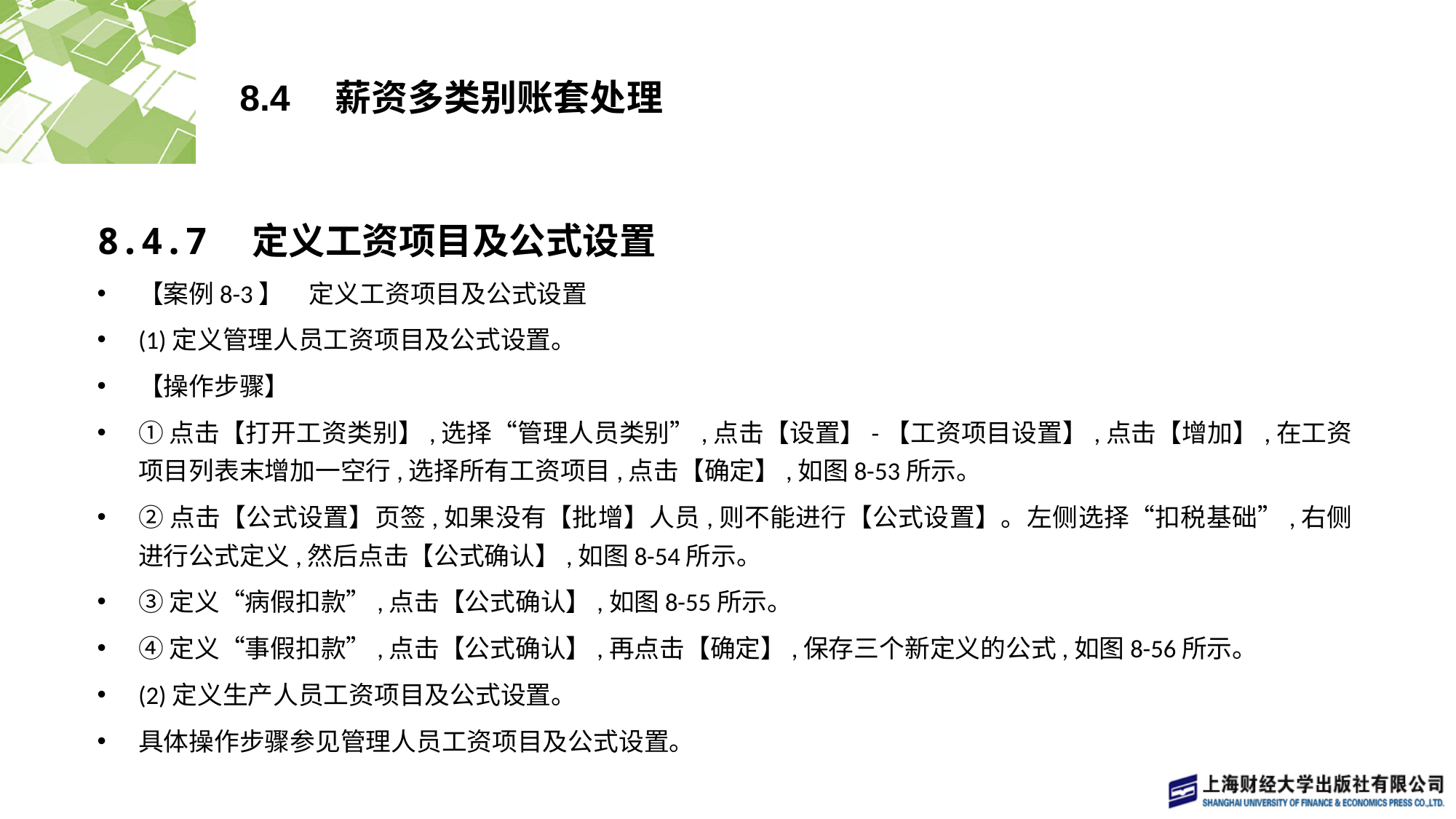

# 8.4　薪资多类别账套处理
8.4.7　定义工资项目及公式设置
【案例8-3】　定义工资项目及公式设置
(1)定义管理人员工资项目及公式设置。
【操作步骤】
①点击【打开工资类别】,选择“管理人员类别”,点击【设置】-【工资项目设置】,点击【增加】,在工资项目列表末增加一空行,选择所有工资项目,点击【确定】,如图8-53所示。
②点击【公式设置】页签,如果没有【批增】人员,则不能进行【公式设置】。左侧选择“扣税基础”,右侧进行公式定义,然后点击【公式确认】,如图8-54所示。
③定义“病假扣款”,点击【公式确认】,如图8-55所示。
④定义“事假扣款”,点击【公式确认】,再点击【确定】,保存三个新定义的公式,如图8-56所示。
(2)定义生产人员工资项目及公式设置。
具体操作步骤参见管理人员工资项目及公式设置。